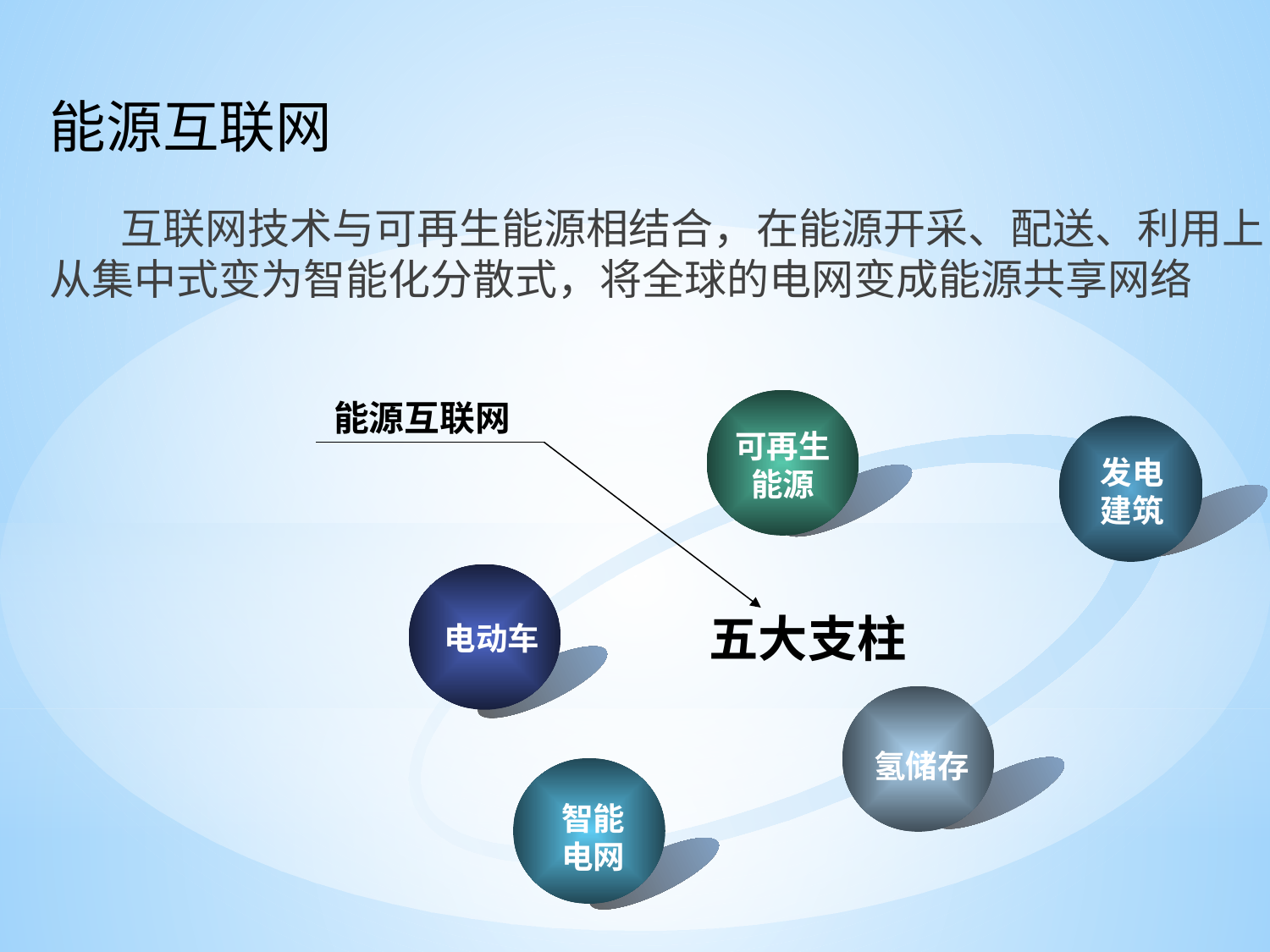

能源互联网

        互联网技术与可再生能源相结合，在能源开采、配送、利用上从集中式变为智能化分散式，将全球的电网变成能源共享网络
能源互联网

可再生
能源

发电
建筑

五大支柱
电动车

氢储存

智能
电网